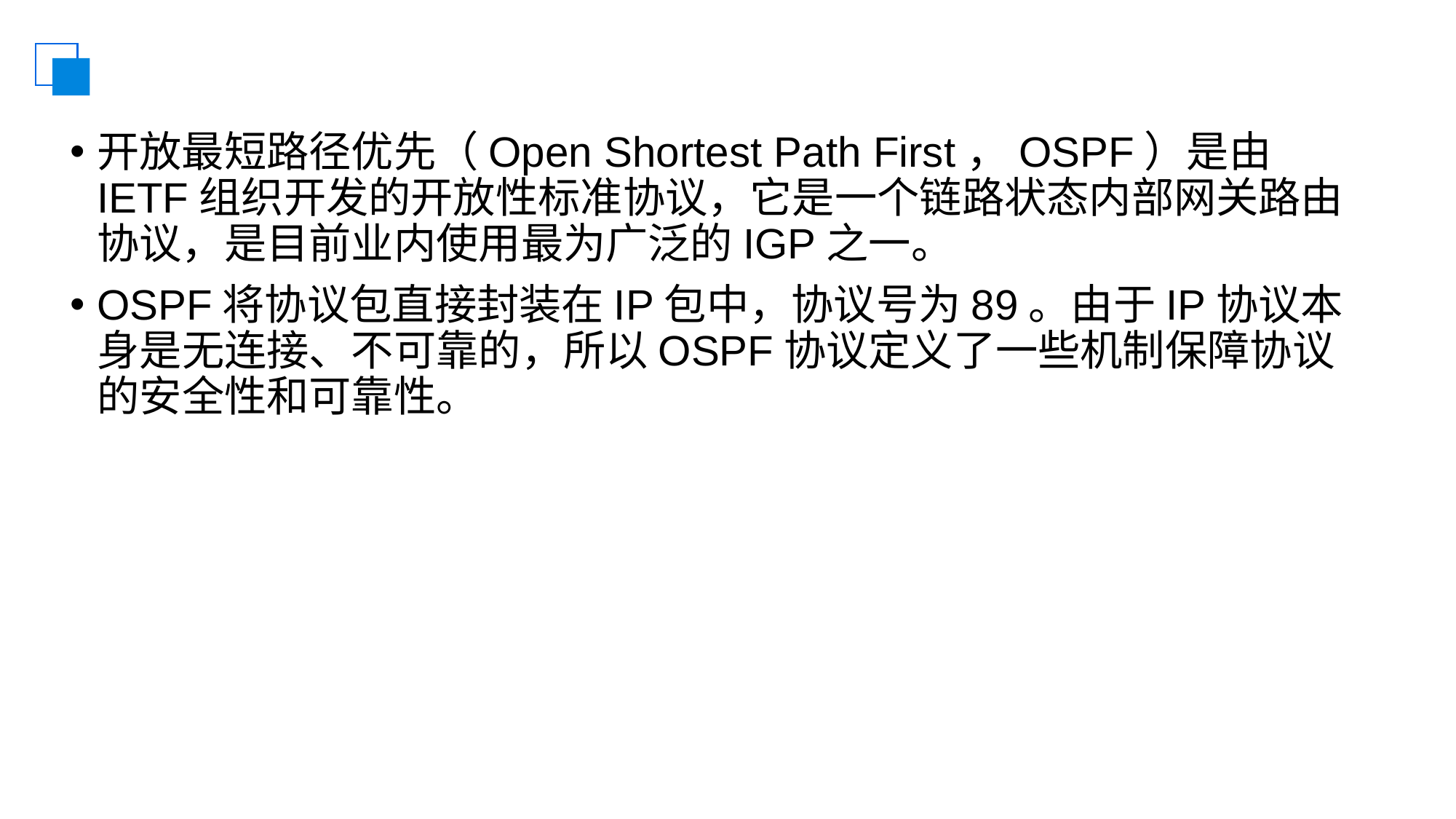

#
开放最短路径优先（Open Shortest Path First，OSPF）是由IETF组织开发的开放性标准协议，它是一个链路状态内部网关路由协议，是目前业内使用最为广泛的IGP之一。
OSPF将协议包直接封装在IP包中，协议号为89。由于IP协议本身是无连接、不可靠的，所以OSPF协议定义了一些机制保障协议的安全性和可靠性。